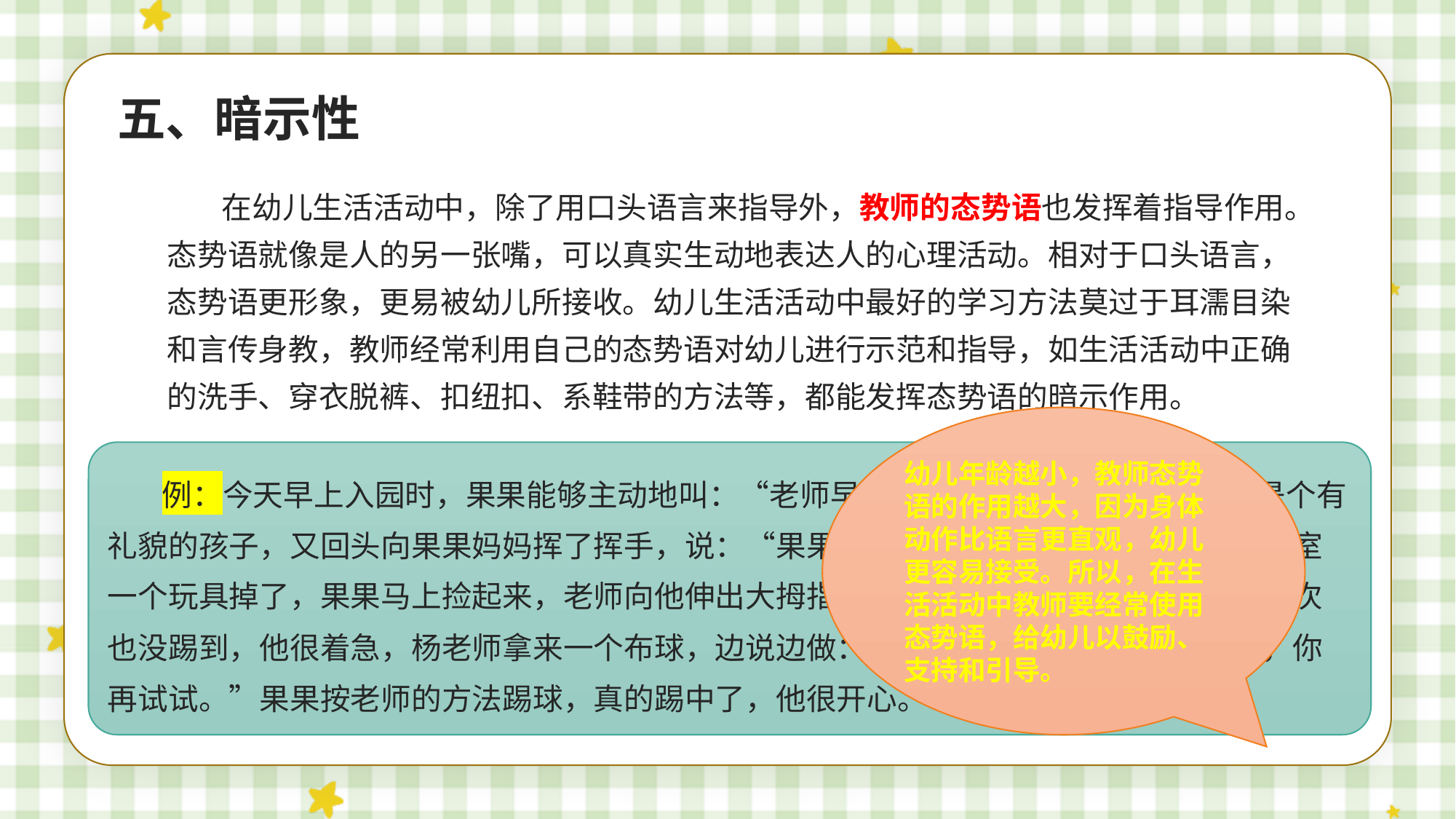

五、暗示性
在幼儿生活活动中，除了用口头语言来指导外，教师的态势语也发挥着指导作用。态势语就像是人的另一张嘴，可以真实生动地表达人的心理活动。相对于口头语言，态势语更形象，更易被幼儿所接收。幼儿生活活动中最好的学习方法莫过于耳濡目染和言传身教，教师经常利用自己的态势语对幼儿进行示范和指导，如生活活动中正确的洗手、穿衣脱裤、扣纽扣、系鞋带的方法等，都能发挥态势语的暗示作用。
幼儿年龄越小，教师态势语的作用越大，因为身体动作比语言更直观，幼儿更容易接受。所以，在生活活动中教师要经常使用态势语，给幼儿以鼓励、支持和引导。
例：今天早上入园时，果果能够主动地叫：“老师早！”杨老师亲了亲果果，夸他是个有礼貌的孩子，又回头向果果妈妈挥了挥手，说：“果果像老师这样跟妈妈拜拜。”看到教室一个玩具掉了，果果马上捡起来，老师向他伸出大拇指。果果使劲地踢手里的布球，但一次也没踢到，他很着急，杨老师拿来一个布球，边说边做：“把球放在眼前，看准了再踢，你再试试。”果果按老师的方法踢球，真的踢中了，他很开心。